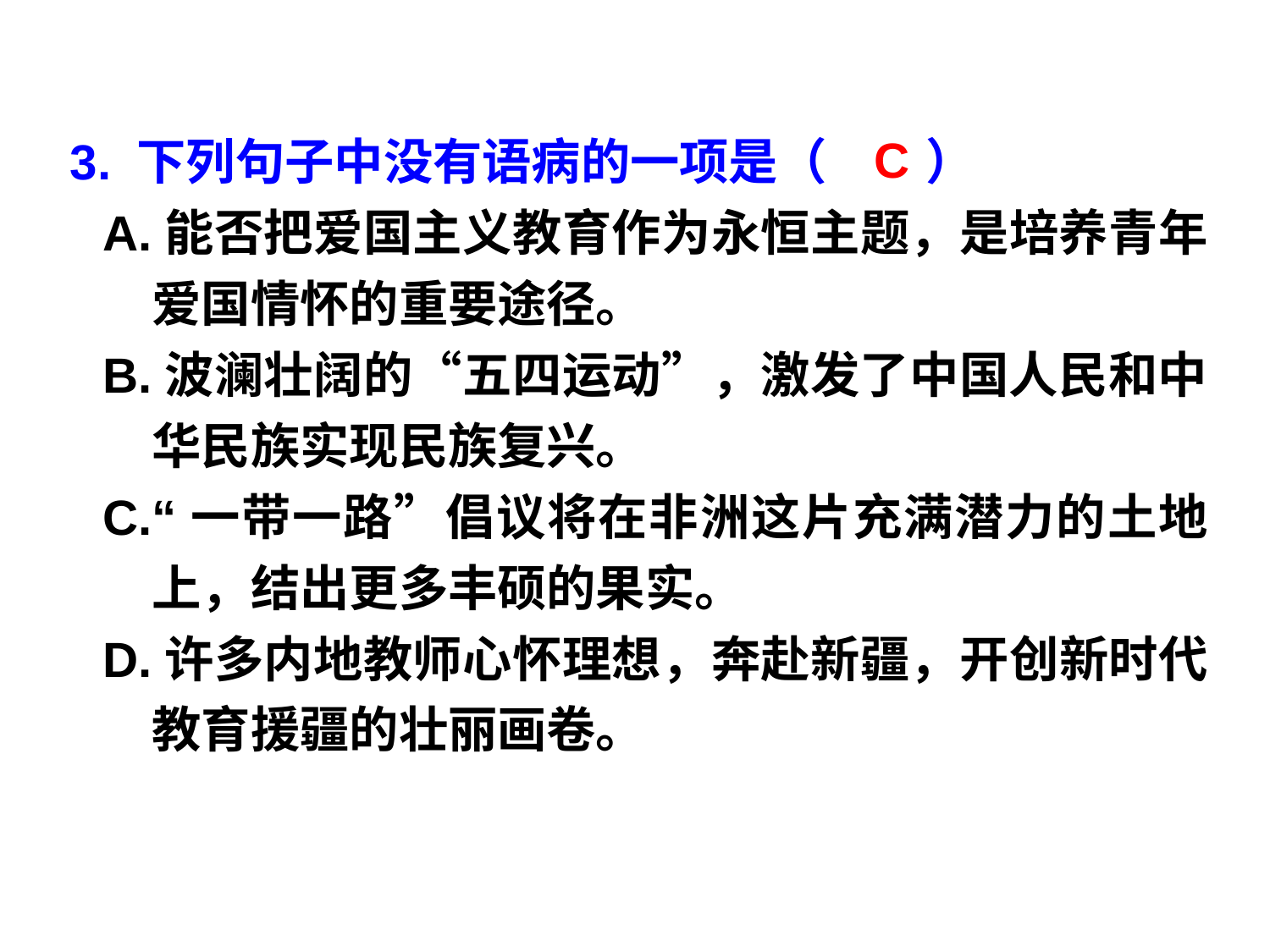

C
3. 下列句子中没有语病的一项是（　　）
A.能否把爱国主义教育作为永恒主题，是培养青年爱国情怀的重要途径。
B.波澜壮阔的“五四运动”，激发了中国人民和中华民族实现民族复兴。
C.“一带一路”倡议将在非洲这片充满潜力的土地上，结出更多丰硕的果实。
D.许多内地教师心怀理想，奔赴新疆，开创新时代教育援疆的壮丽画卷。